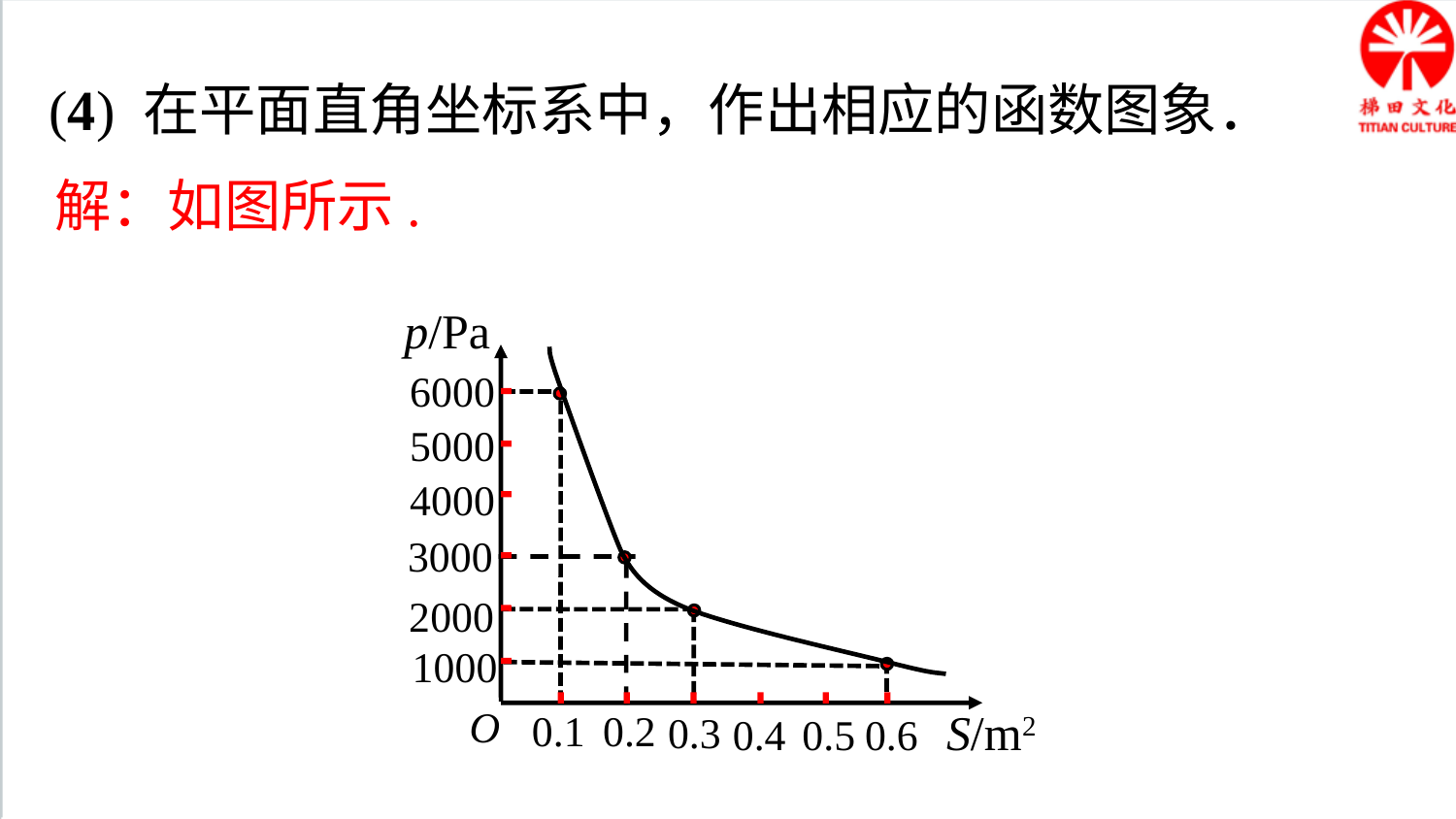

(4) 在平面直角坐标系中，作出相应的函数图象．
解：如图所示.
p/Pa
S/m2

O

6000

5000
4000
3000

2000

1000

0.2
0.1
0.3
0.5
0.4
0.6